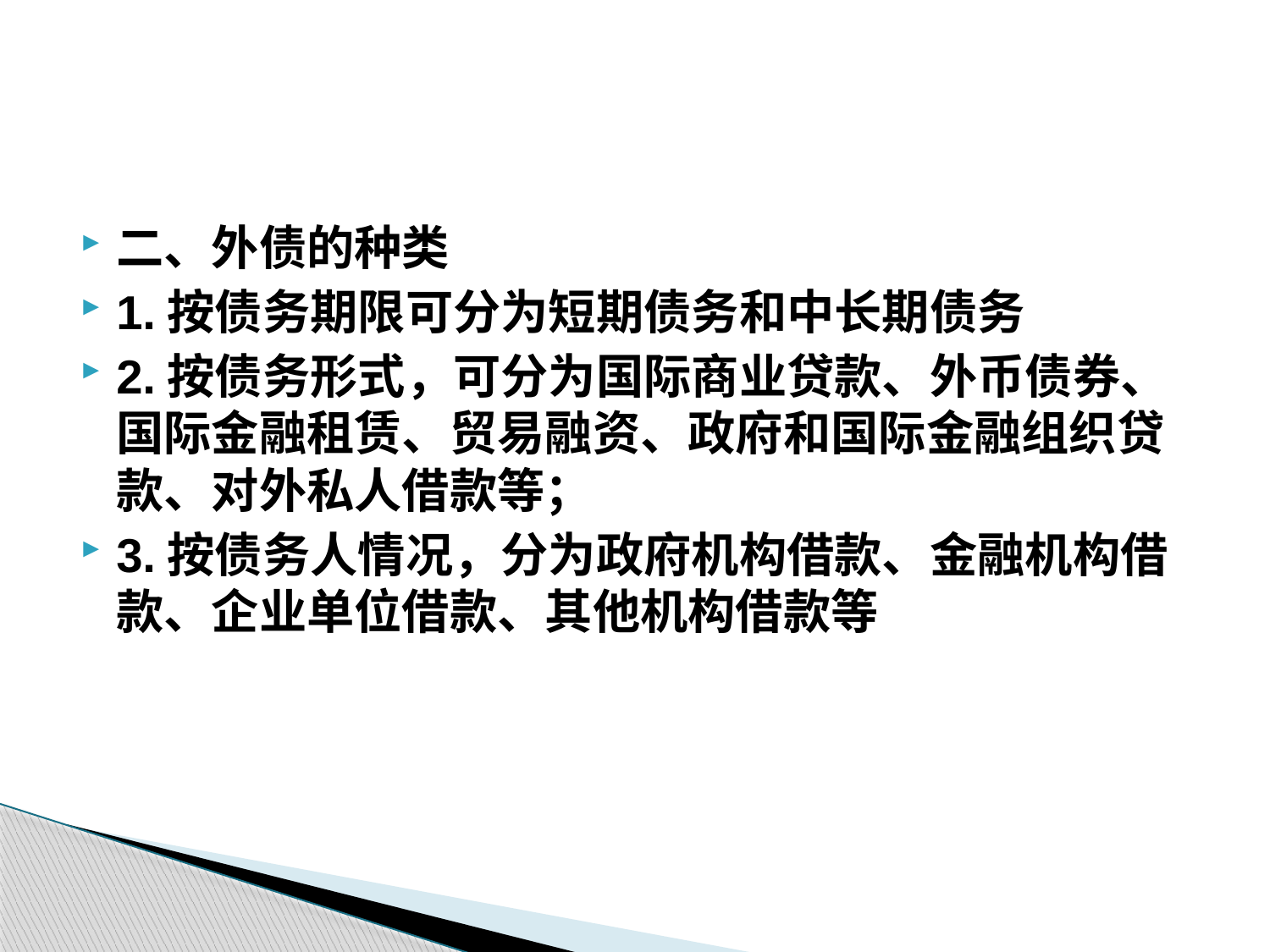

#
二、外债的种类
1.按债务期限可分为短期债务和中长期债务
2.按债务形式，可分为国际商业贷款、外币债券、国际金融租赁、贸易融资、政府和国际金融组织贷款、对外私人借款等；
3.按债务人情况，分为政府机构借款、金融机构借款、企业单位借款、其他机构借款等